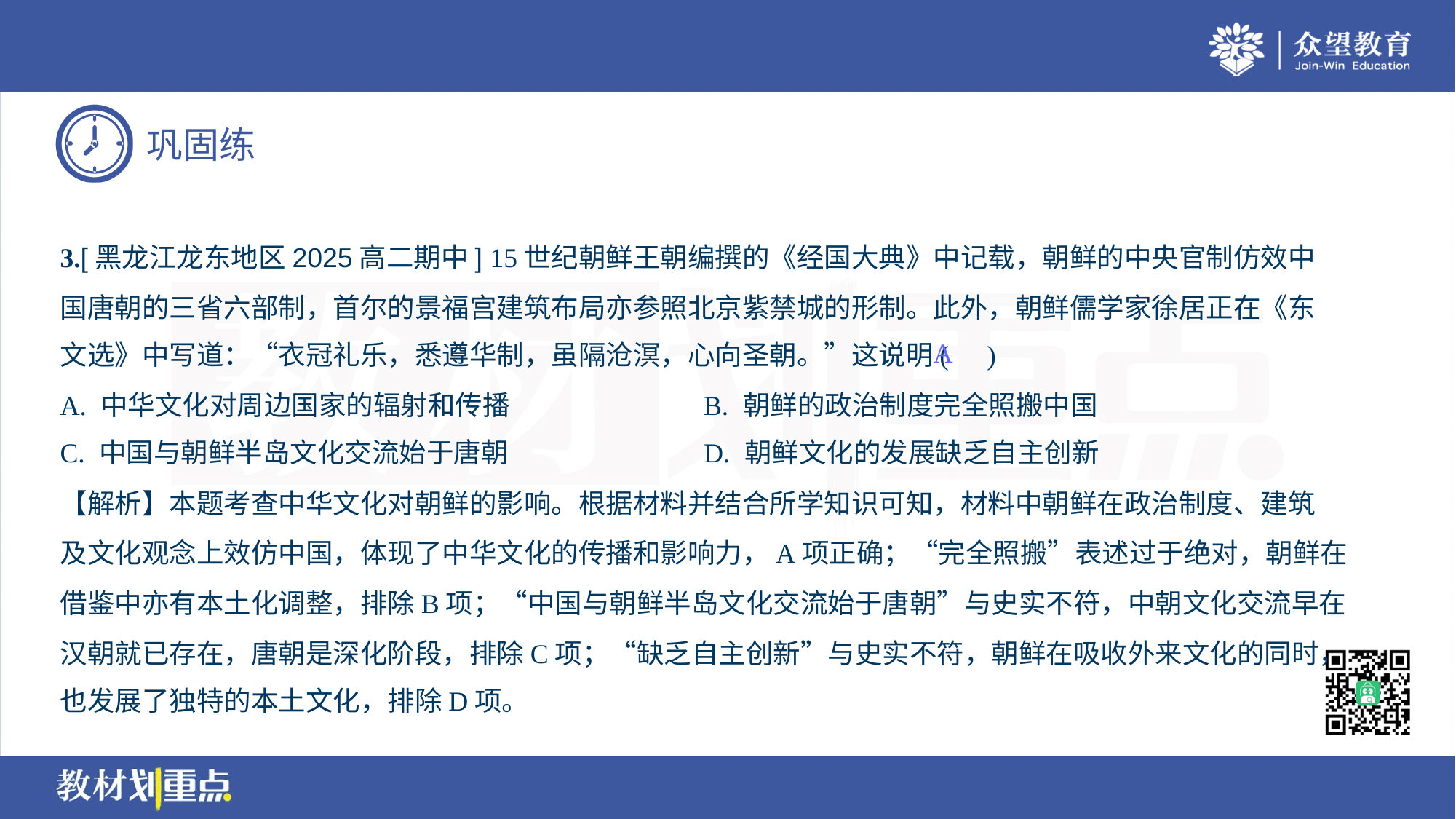

3.[黑龙江龙东地区2025高二期中] 15世纪朝鲜王朝编撰的《经国大典》中记载，朝鲜的中央官制仿效中
国唐朝的三省六部制，首尔的景福宫建筑布局亦参照北京紫禁城的形制。此外，朝鲜儒学家徐居正在《东
文选》中写道：“衣冠礼乐，悉遵华制，虽隔沧溟，心向圣朝。”这说明(     )
A
A. 中华文化对周边国家的辐射和传播	B. 朝鲜的政治制度完全照搬中国
C. 中国与朝鲜半岛文化交流始于唐朝	D. 朝鲜文化的发展缺乏自主创新
【解析】本题考查中华文化对朝鲜的影响。根据材料并结合所学知识可知，材料中朝鲜在政治制度、建筑
及文化观念上效仿中国，体现了中华文化的传播和影响力，A项正确；“完全照搬”表述过于绝对，朝鲜在
借鉴中亦有本土化调整，排除B项；“中国与朝鲜半岛文化交流始于唐朝”与史实不符，中朝文化交流早在
汉朝就已存在，唐朝是深化阶段，排除C项；“缺乏自主创新”与史实不符，朝鲜在吸收外来文化的同时，
也发展了独特的本土文化，排除D项。